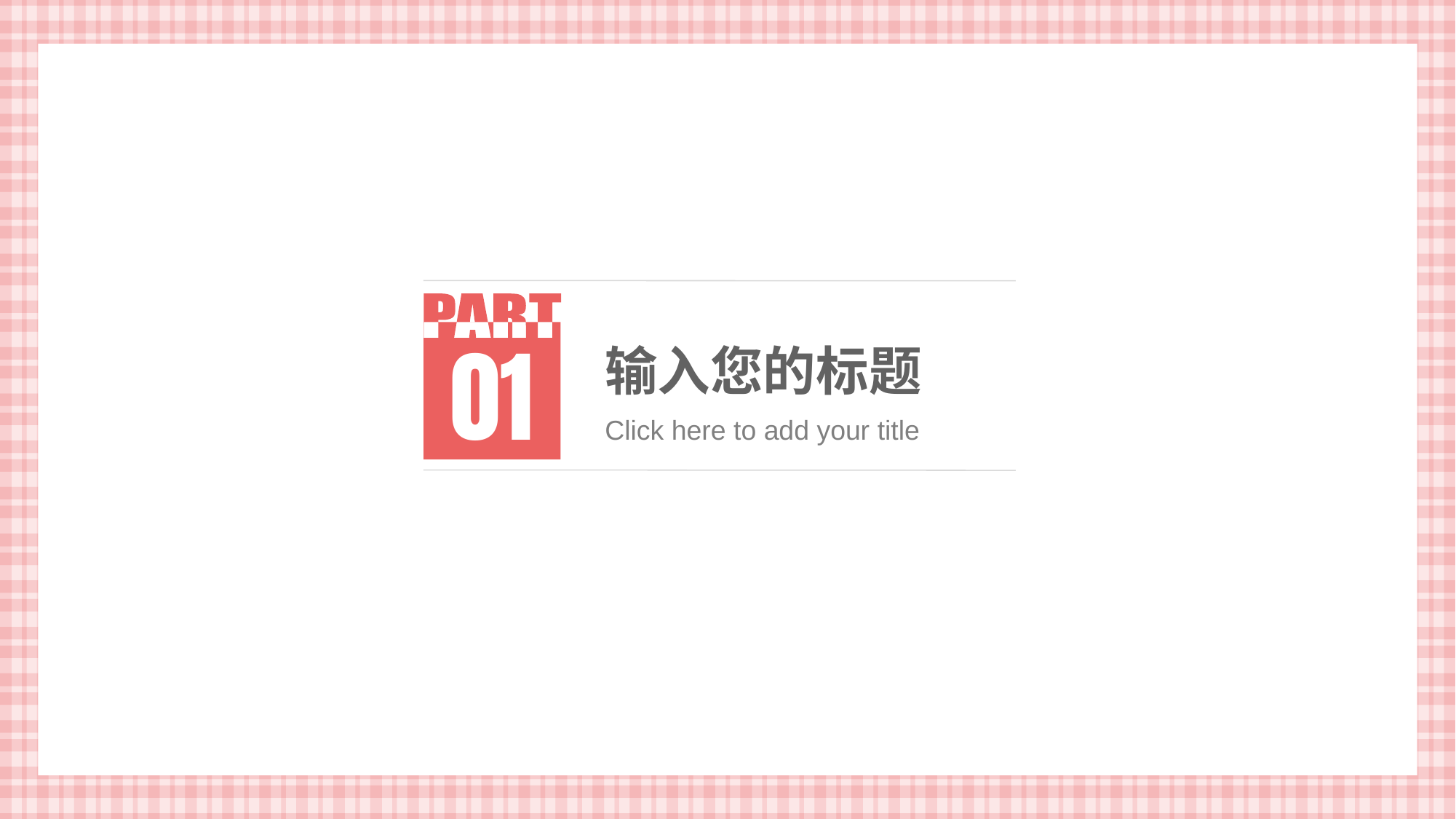

输入您的标题
01
Click here to add your title